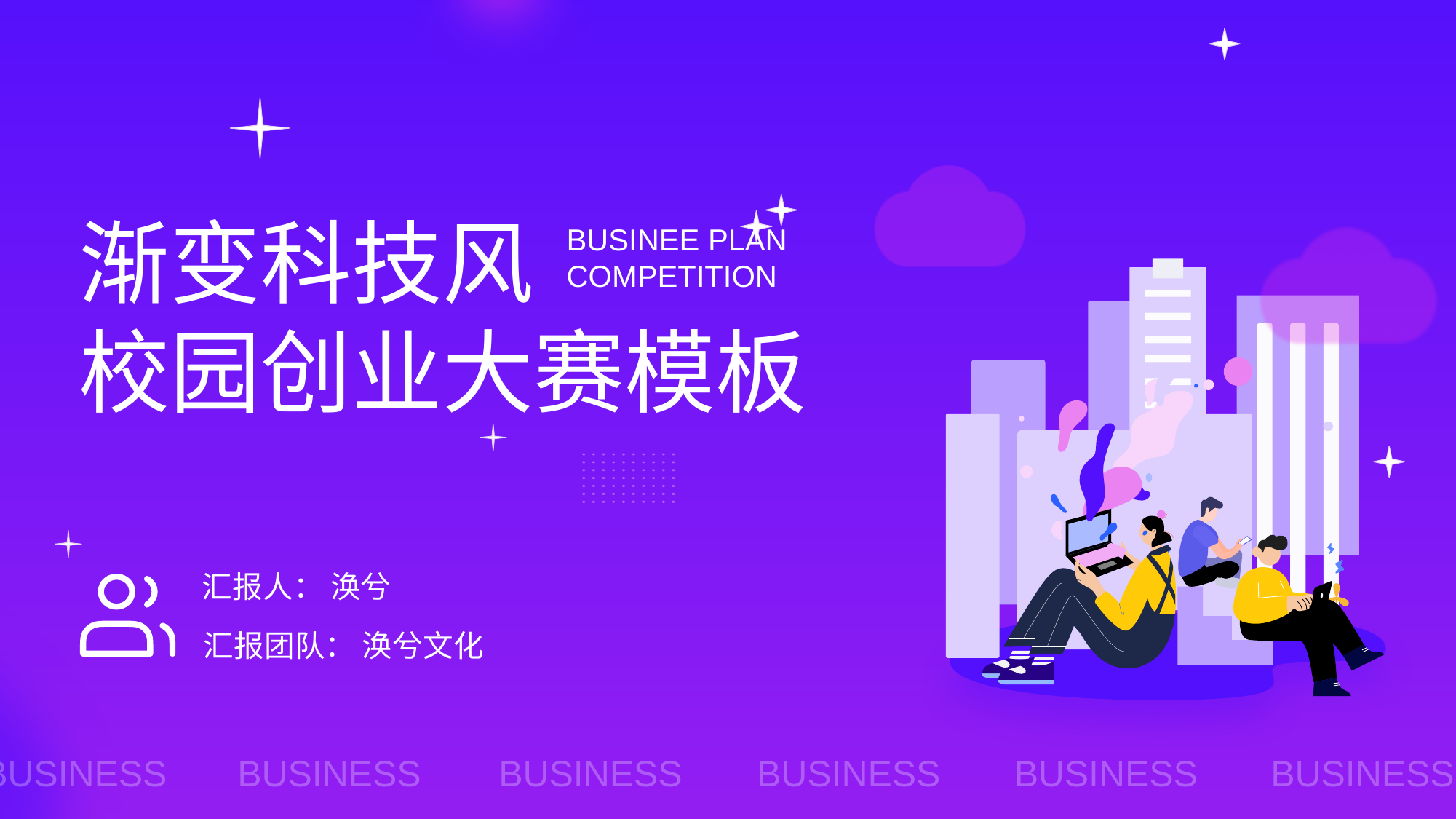

渐变科技风
校园创业大赛模板

BUSINEE PLAN
COMPETITION

汇报人： 涣兮

汇报团队： 涣兮文化
BUSINESS
BUSINESS
BUSINESS
BUSINESS
BUSINESS
BUSINESS